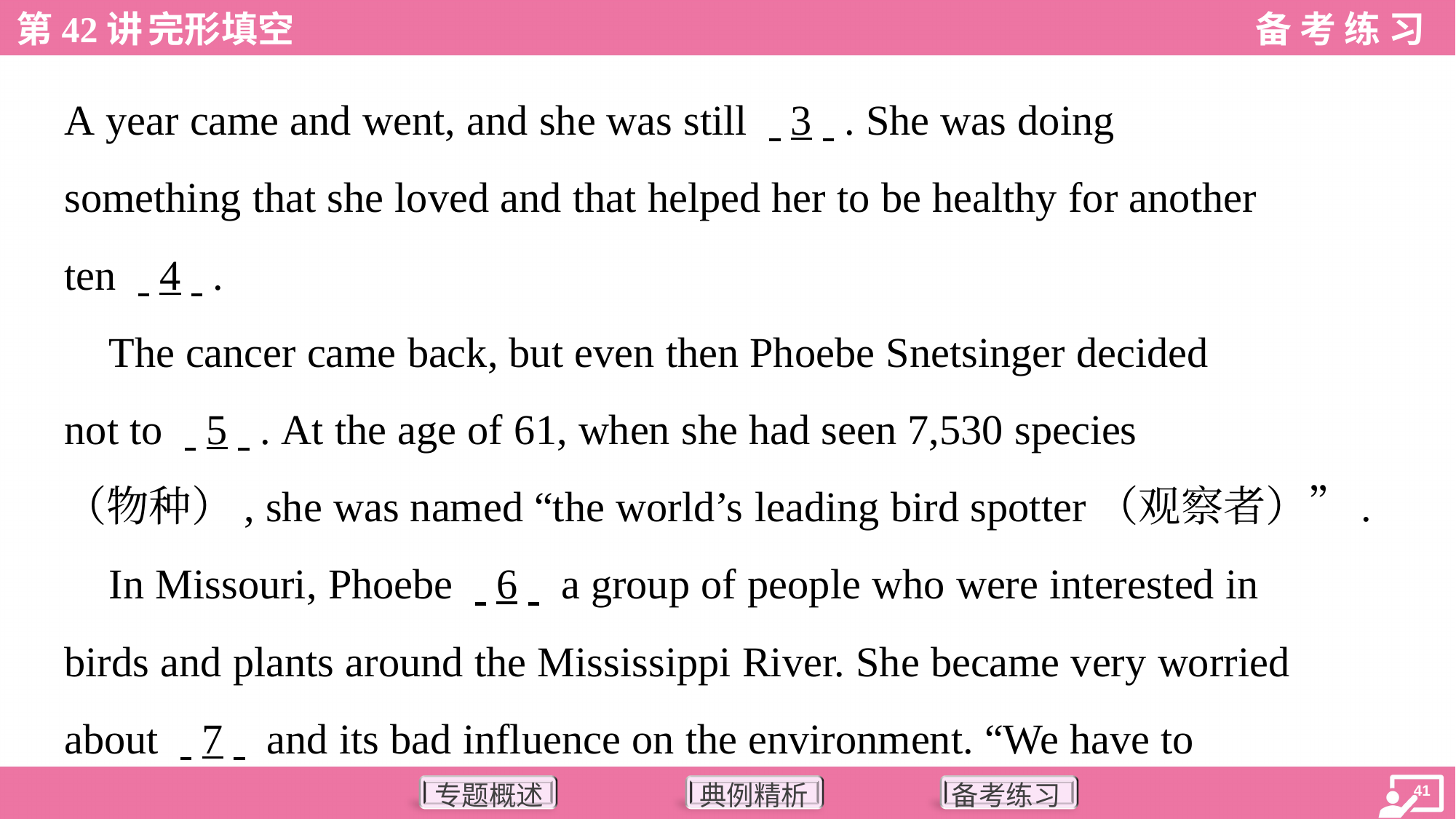

A year came and went, and she was still . .3. .. She was doing
something that she loved and that helped her to be healthy for another
ten . .4. ..
    The cancer came back, but even then Phoebe Snetsinger decided
not to . .5. .. At the age of 61, when she had seen 7,530 species
（物种）, she was named “the world’s leading bird spotter（观察者）”.
    In Missouri, Phoebe . .6. . a group of people who were interested in
birds and plants around the Mississippi River. She became very worried
about . .7. . and its bad influence on the environment. “We have to